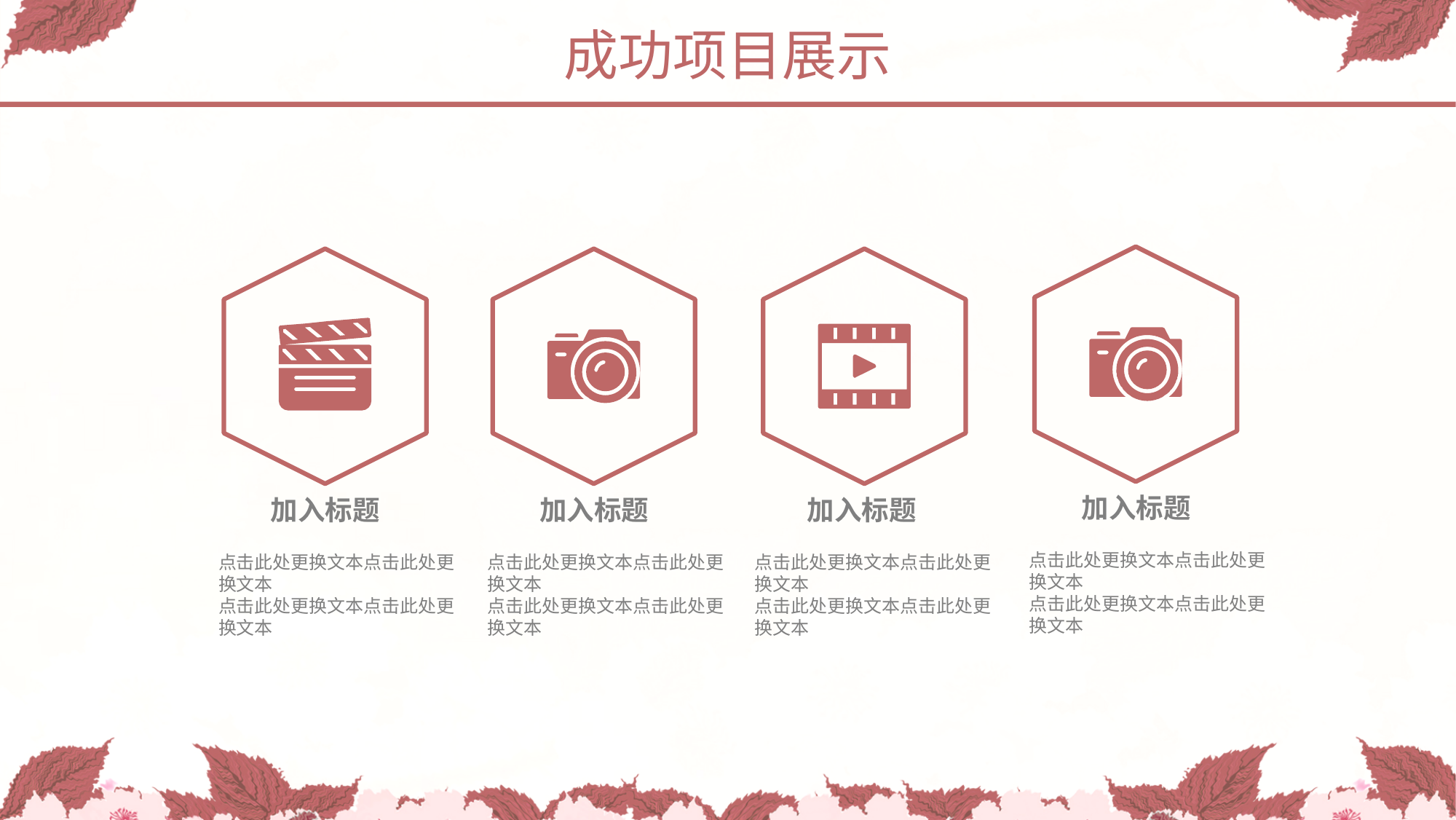

成功项目展示

加入标题
加入标题
加入标题
加入标题
点击此处更换文本点击此处更换文本
点击此处更换文本点击此处更换文本
点击此处更换文本点击此处更换文本
点击此处更换文本点击此处更换文本
点击此处更换文本点击此处更换文本
点击此处更换文本点击此处更换文本
点击此处更换文本点击此处更换文本
点击此处更换文本点击此处更换文本